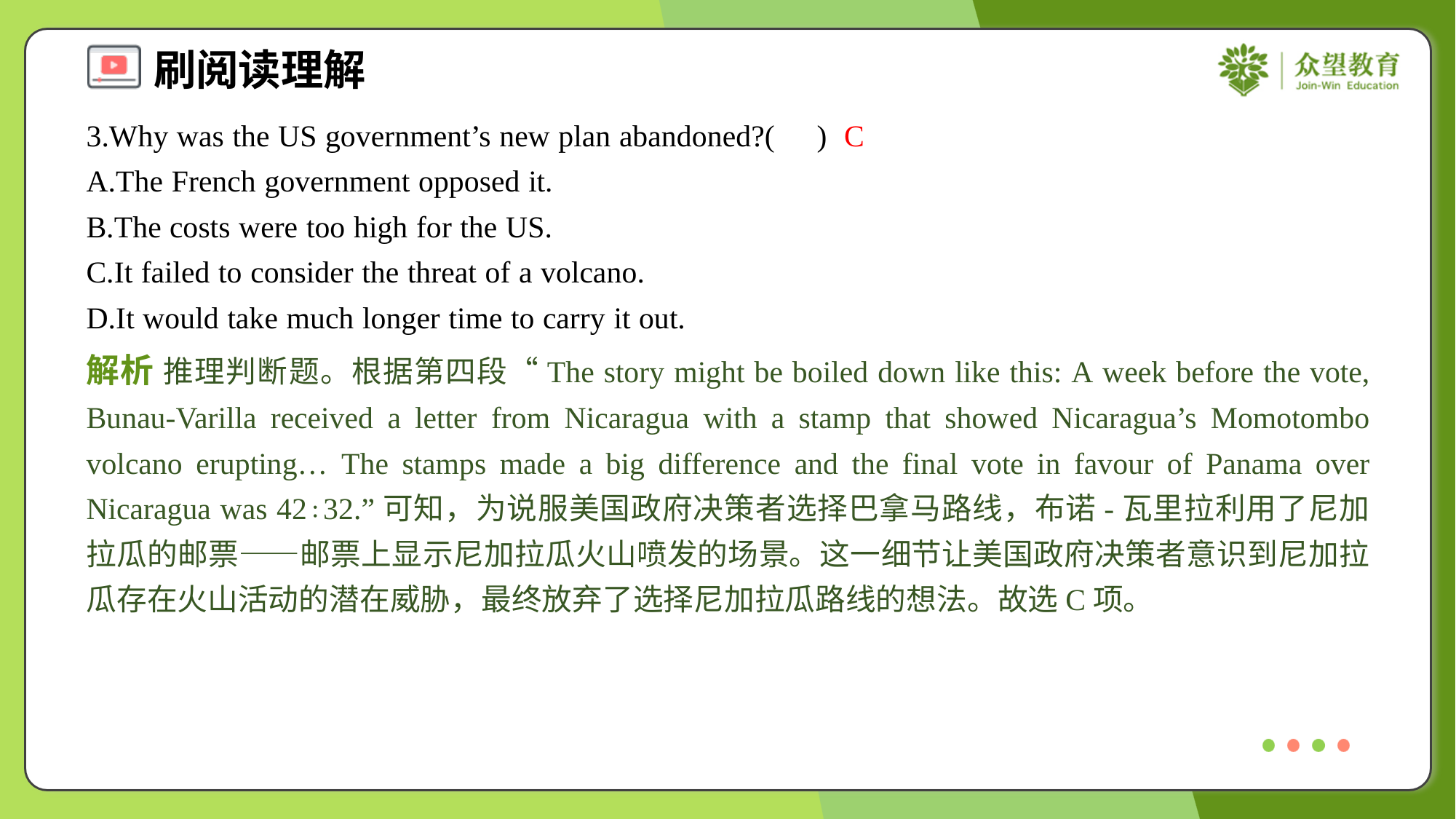

3.Why was the US government’s new plan abandoned?(     )
C
A.The French government opposed it.
B.The costs were too high for the US.
C.It failed to consider the threat of a volcano.
D.It would take much longer time to carry it out.
解析 推理判断题。根据第四段“The story might be boiled down like this: A week before the vote, Bunau-Varilla received a letter from Nicaragua with a stamp that showed Nicaragua’s Momotombo volcano erupting… The stamps made a big difference and the final vote in favour of Panama over Nicaragua was 42∶32.”可知，为说服美国政府决策者选择巴拿马路线，布诺-瓦里拉利用了尼加拉瓜的邮票——邮票上显示尼加拉瓜火山喷发的场景。这一细节让美国政府决策者意识到尼加拉瓜存在火山活动的潜在威胁，最终放弃了选择尼加拉瓜路线的想法。故选C项。